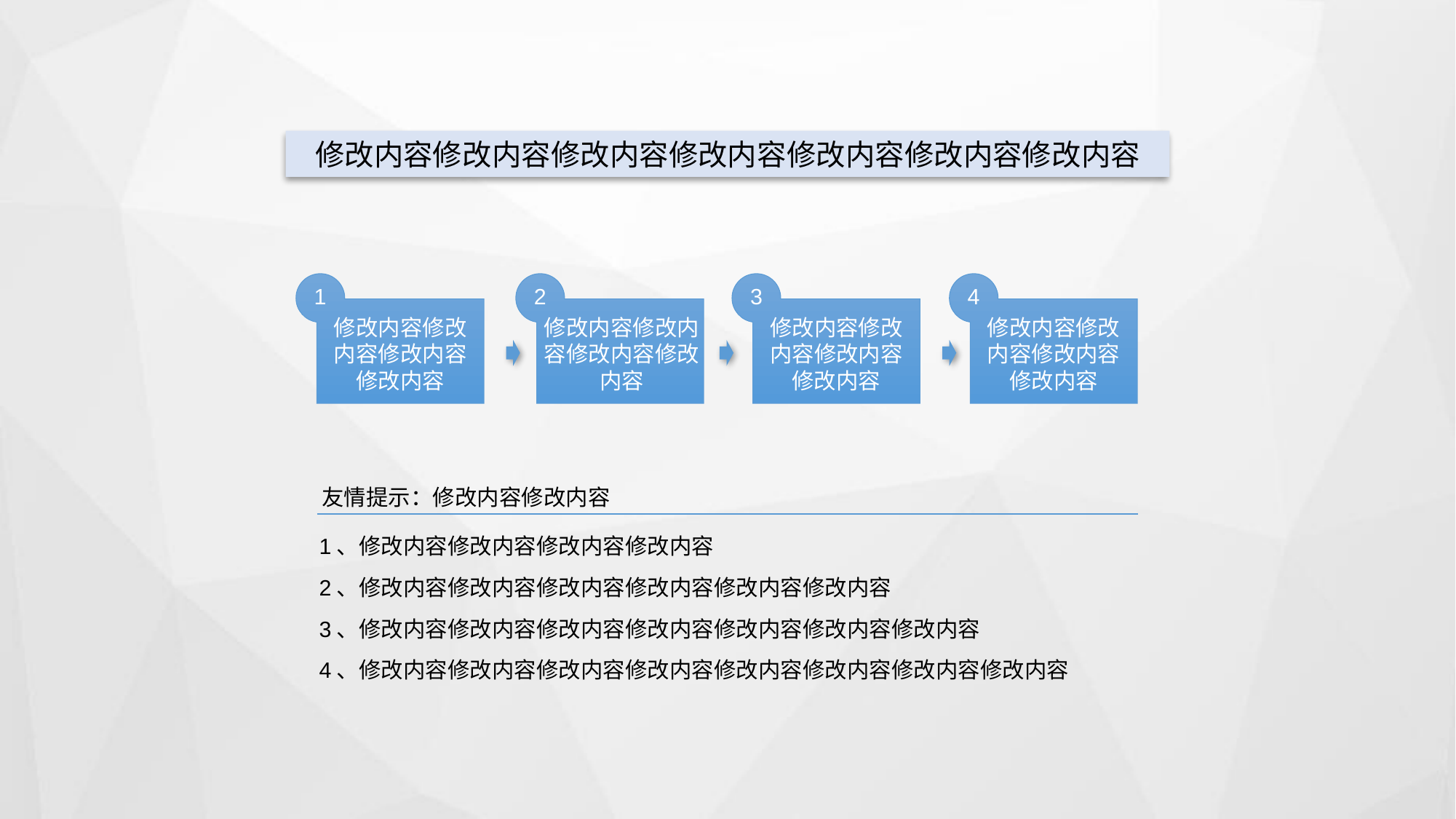

修改内容修改内容修改内容修改内容修改内容修改内容修改内容

1
修改内容修改内容修改内容修改内容

3
修改内容修改内容修改内容修改内容

4
修改内容修改内容修改内容修改内容

2
修改内容修改内容修改内容修改内容

  友情提示：修改内容修改内容
  1、修改内容修改内容修改内容修改内容
  2、修改内容修改内容修改内容修改内容修改内容修改内容
  3、修改内容修改内容修改内容修改内容修改内容修改内容修改内容
  4、修改内容修改内容修改内容修改内容修改内容修改内容修改内容修改内容